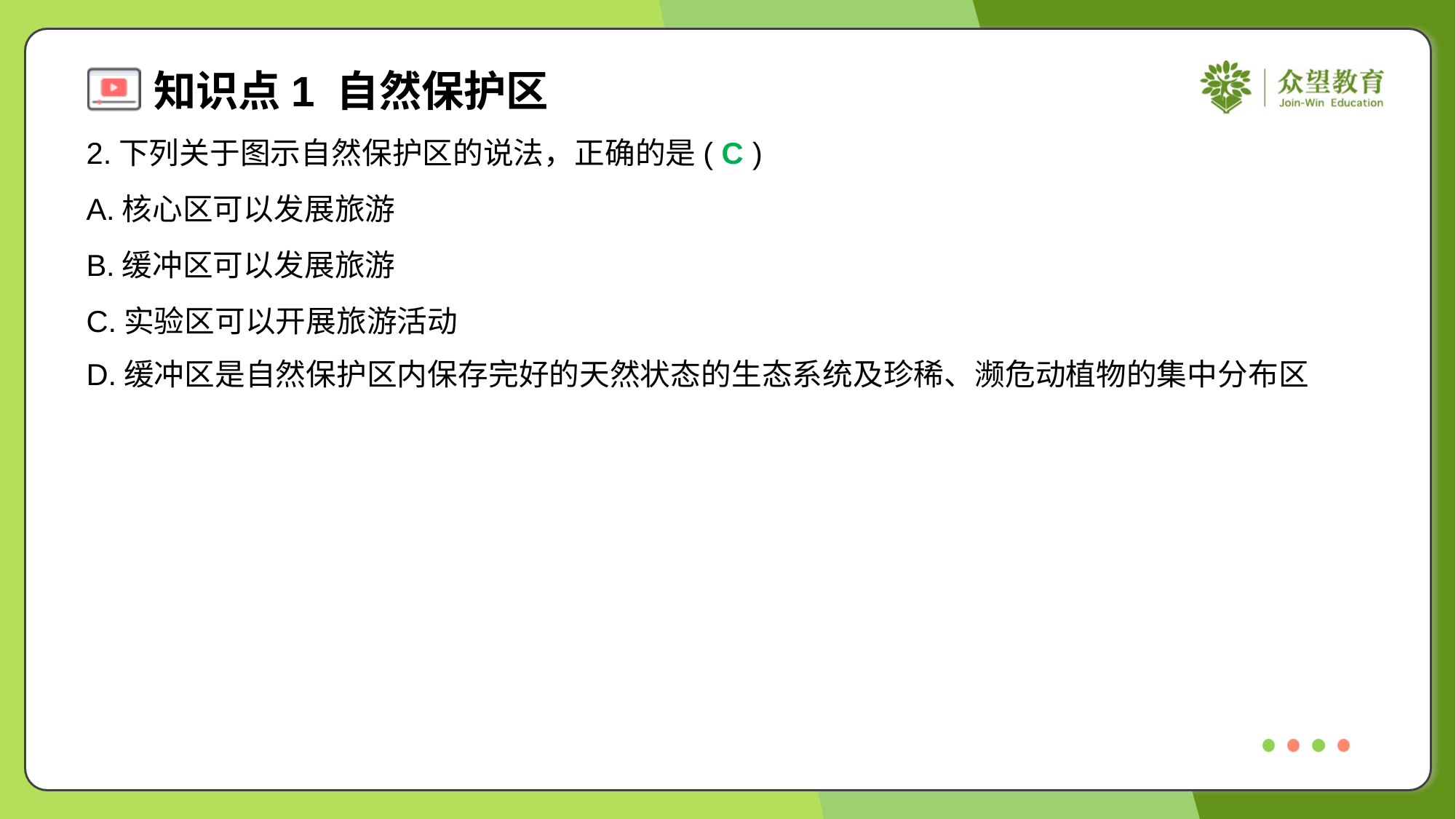

2.下列关于图示自然保护区的说法，正确的是(     )
C
A.核心区可以发展旅游
B.缓冲区可以发展旅游
C.实验区可以开展旅游活动
D.缓冲区是自然保护区内保存完好的天然状态的生态系统及珍稀、濒危动植物的集中分布区